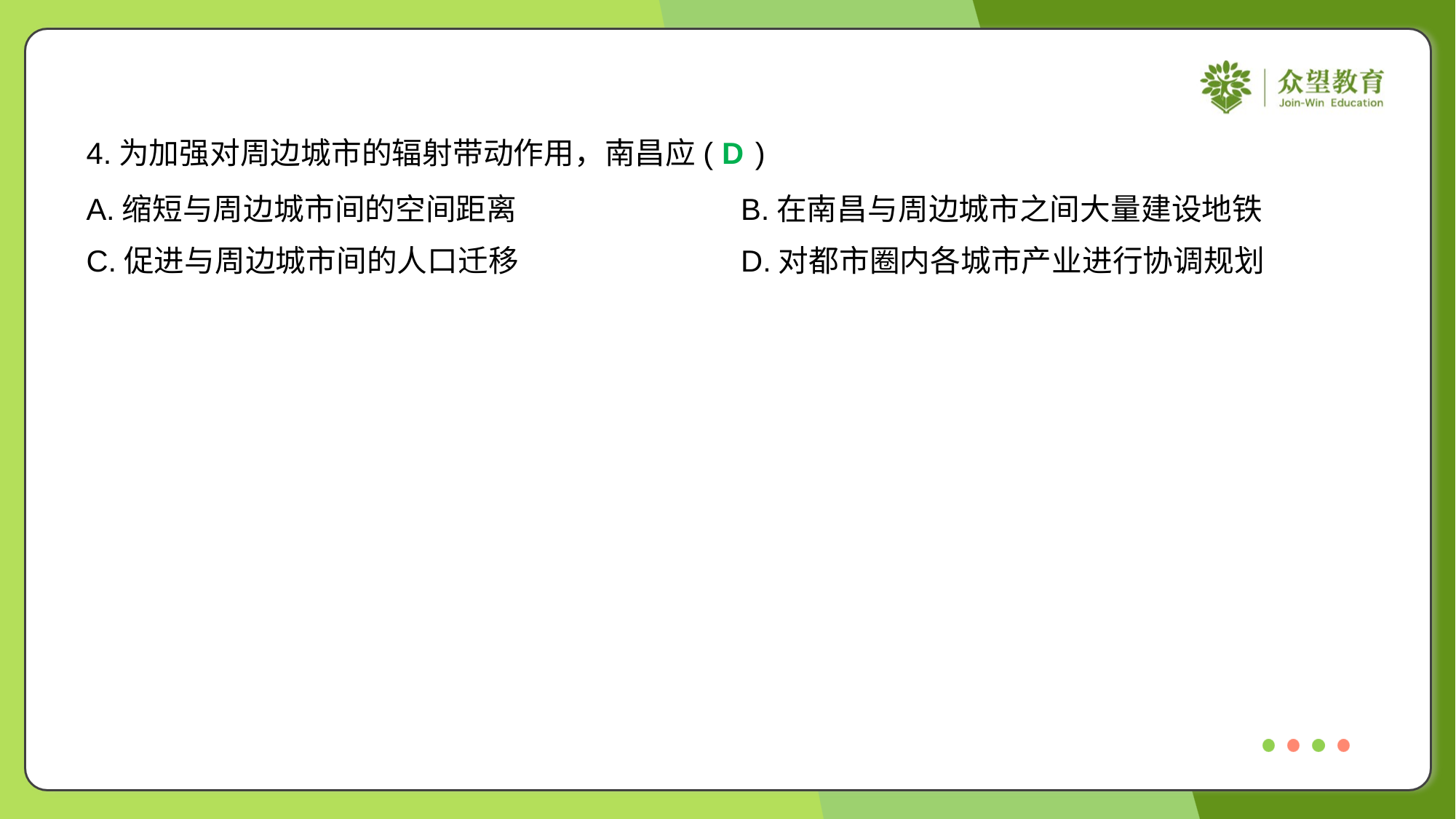

4.为加强对周边城市的辐射带动作用，南昌应(     )
D
A.缩短与周边城市间的空间距离	B.在南昌与周边城市之间大量建设地铁
C.促进与周边城市间的人口迁移	D.对都市圈内各城市产业进行协调规划